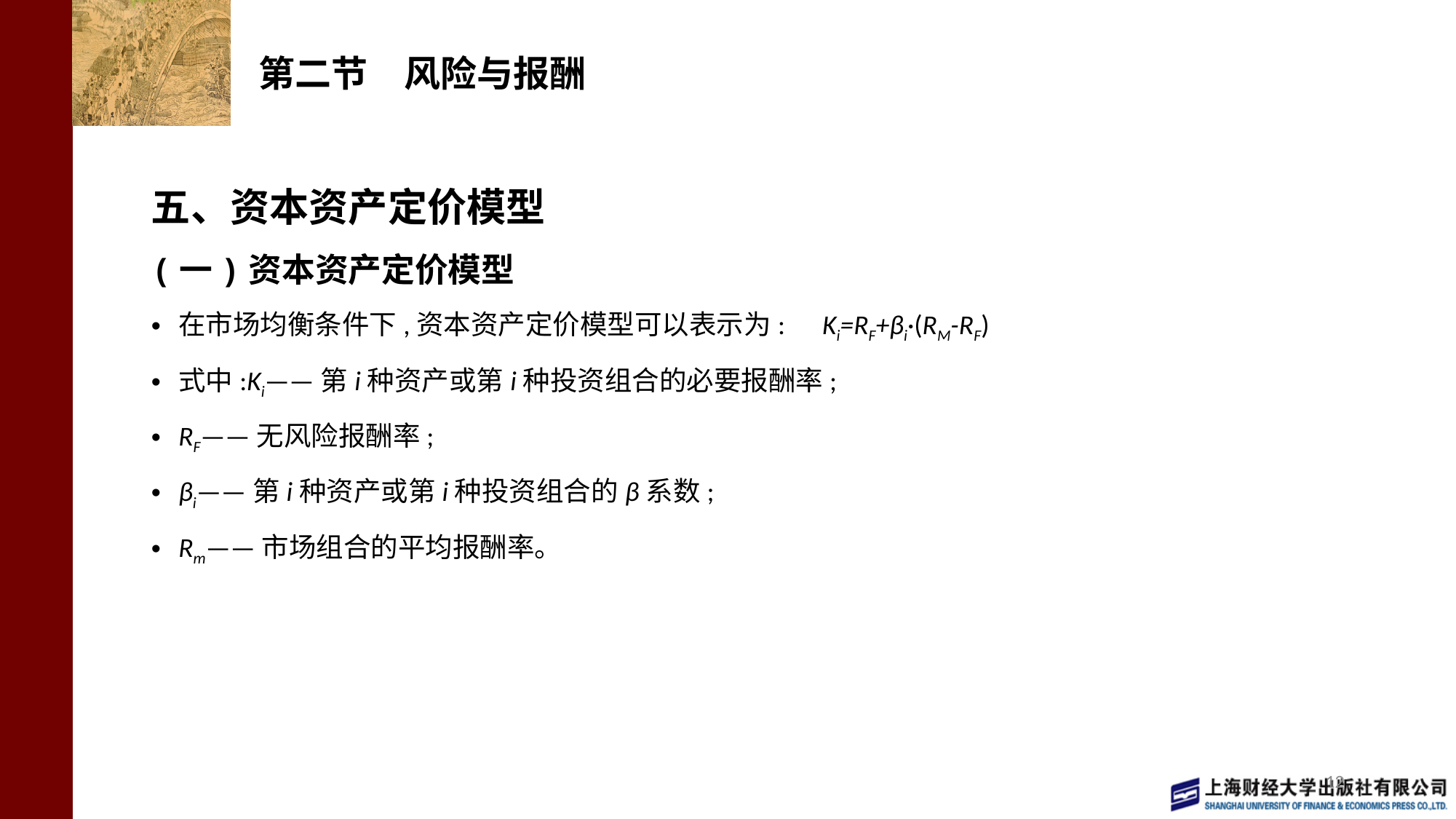

# 第二节　风险与报酬
五、资本资产定价模型
(一)资本资产定价模型
在市场均衡条件下,资本资产定价模型可以表示为:      Ki=RF+βi·(RM-RF)
式中:Ki——第i种资产或第i种投资组合的必要报酬率;
RF——无风险报酬率;
βi——第i种资产或第i种投资组合的β系数;
Rm——市场组合的平均报酬率。

12